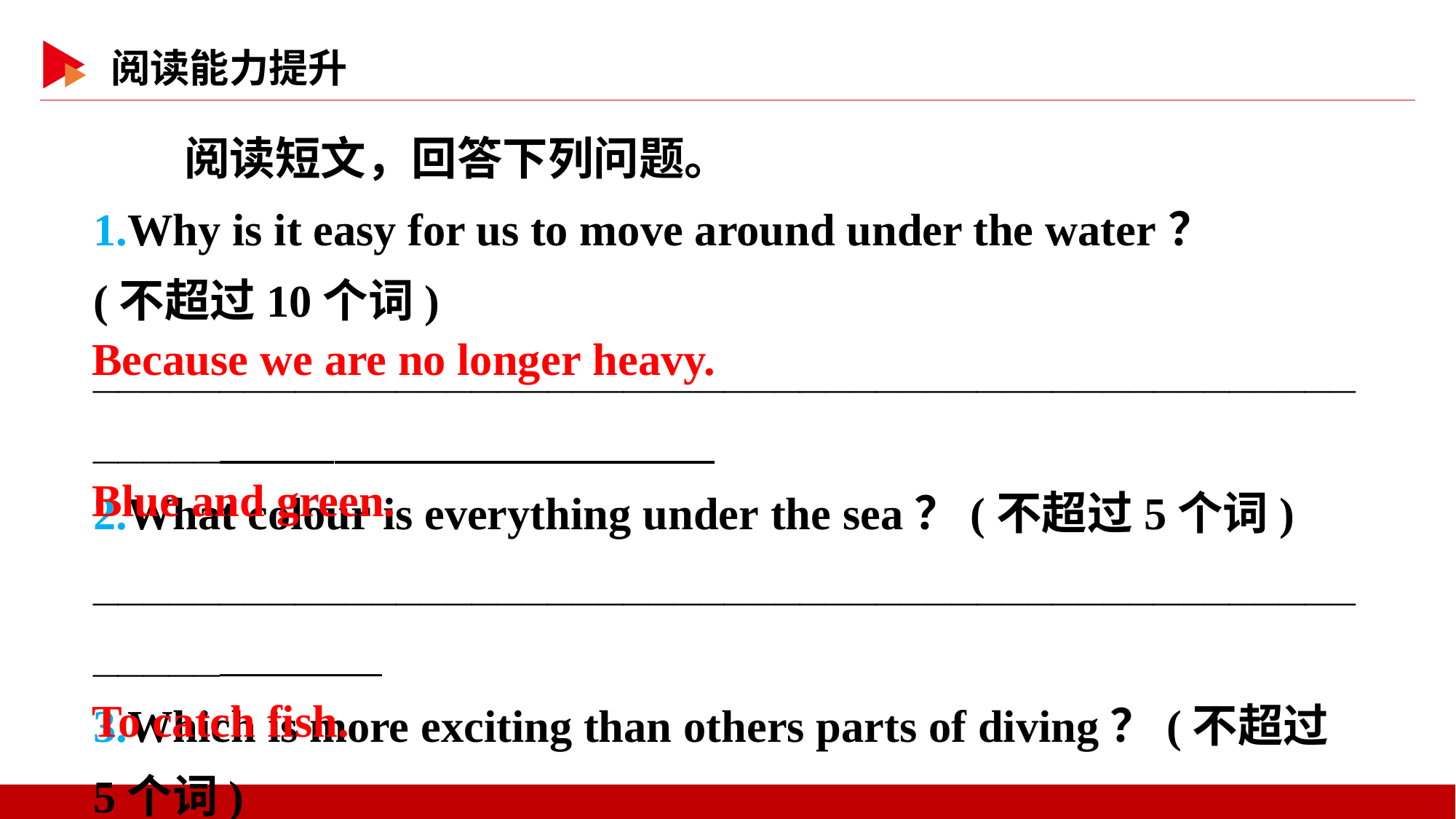

阅读短文，回答下列问题。
1.Why is it easy for us to move around under the water？
(不超过10个词)
_______________________________________________________
2.What colour is everything under the sea？(不超过5个词)
_______________________________________________________
3.Which is more exciting than others parts of diving？(不超过5个词)
_______________________________________________________
Because we are no longer heavy.
Blue and green.
To catch fish.